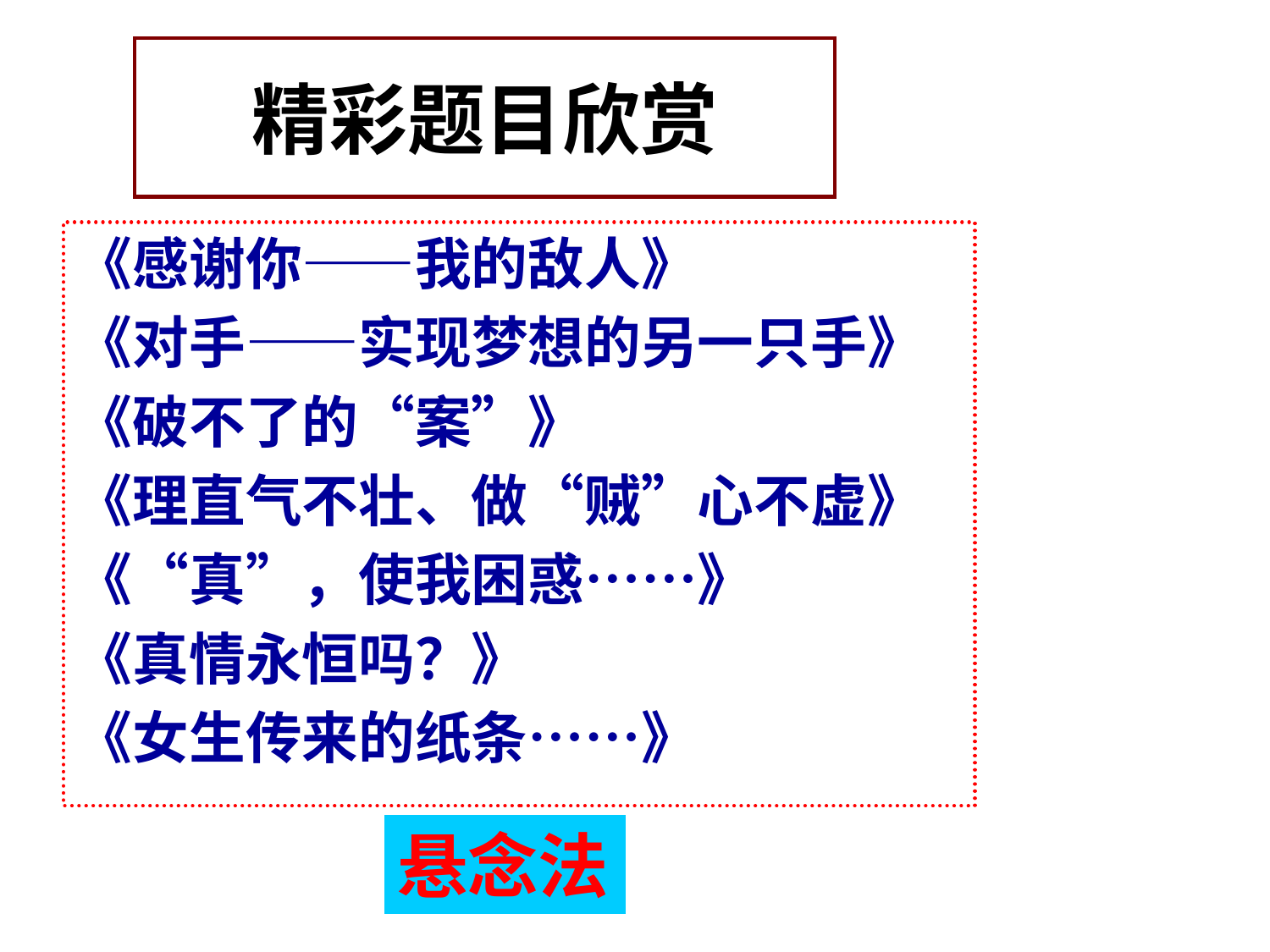

# 精彩题目欣赏
《感谢你——我的敌人》
《对手——实现梦想的另一只手》
《破不了的“案”》
《理直气不壮、做“贼”心不虚》
《“真”，使我困惑……》
《真情永恒吗？》
《女生传来的纸条……》
悬念法